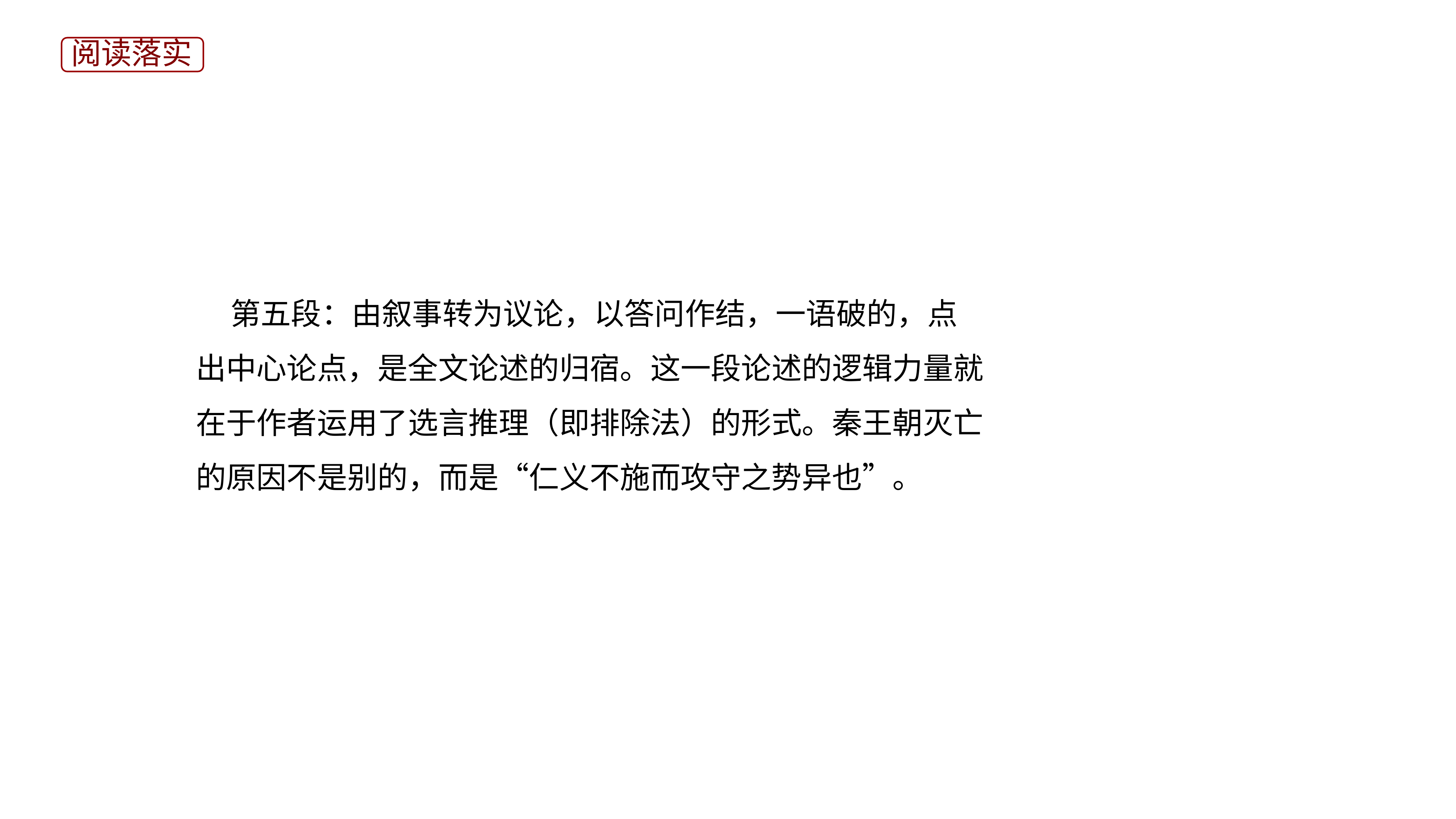

阅读落实

    第五段：由叙事转为议论，以答问作结，一语破的，点出中心论点，是全文论述的归宿。这一段论述的逻辑力量就在于作者运用了选言推理（即排除法）的形式。秦王朝灭亡的原因不是别的，而是“仁义不施而攻守之势异也”。